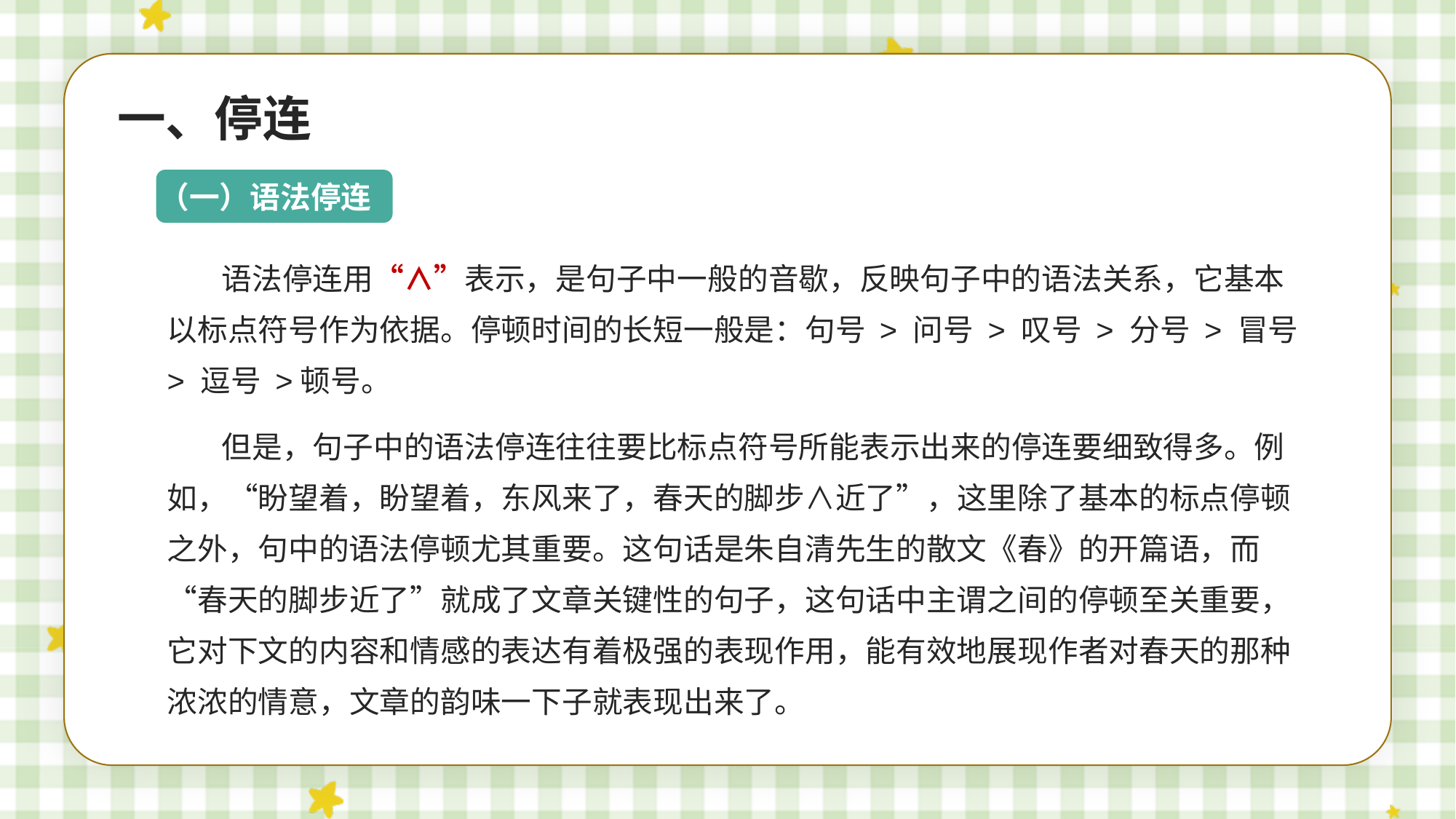

一、停连
（一）语法停连
语法停连用“∧”表示，是句子中一般的音歇，反映句子中的语法关系，它基本以标点符号作为依据。停顿时间的长短一般是：句号 > 问号 > 叹号 > 分号 > 冒号 > 逗号 >顿号。
但是，句子中的语法停连往往要比标点符号所能表示出来的停连要细致得多。例如，“盼望着，盼望着，东风来了，春天的脚步∧近了”，这里除了基本的标点停顿之外，句中的语法停顿尤其重要。这句话是朱自清先生的散文《春》的开篇语，而“春天的脚步近了”就成了文章关键性的句子，这句话中主谓之间的停顿至关重要，它对下文的内容和情感的表达有着极强的表现作用，能有效地展现作者对春天的那种浓浓的情意，文章的韵味一下子就表现出来了。